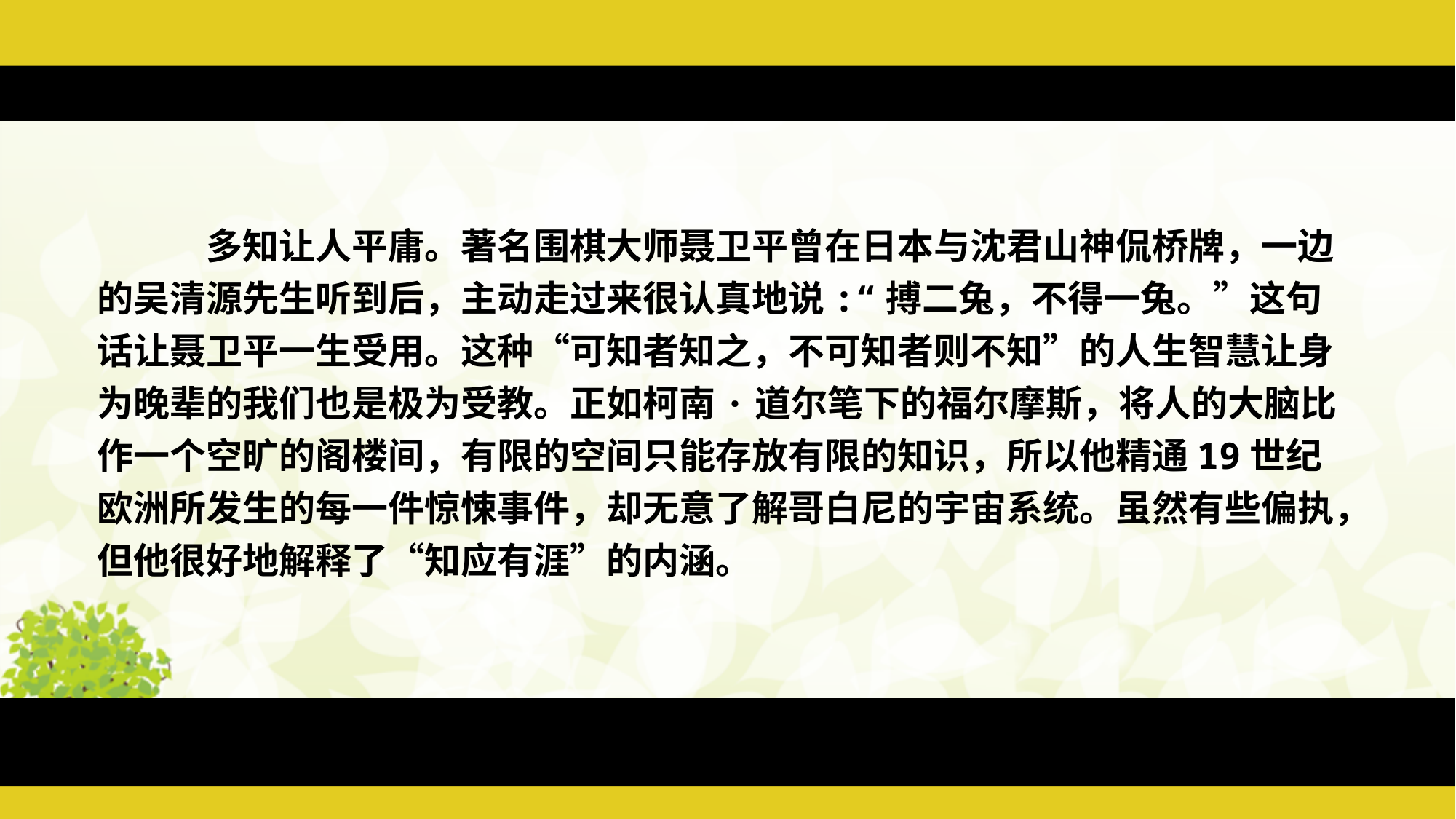

多知让人平庸。著名围棋大师聂卫平曾在日本与沈君山神侃桥牌，一边的吴清源先生听到后，主动走过来很认真地说:“搏二兔，不得一兔。”这句话让聂卫平一生受用。这种“可知者知之，不可知者则不知”的人生智慧让身为晚辈的我们也是极为受教。正如柯南·道尔笔下的福尔摩斯，将人的大脑比作一个空旷的阁楼间，有限的空间只能存放有限的知识，所以他精通19世纪欧洲所发生的每一件惊悚事件，却无意了解哥白尼的宇宙系统。虽然有些偏执，但他很好地解释了“知应有涯”的内涵。